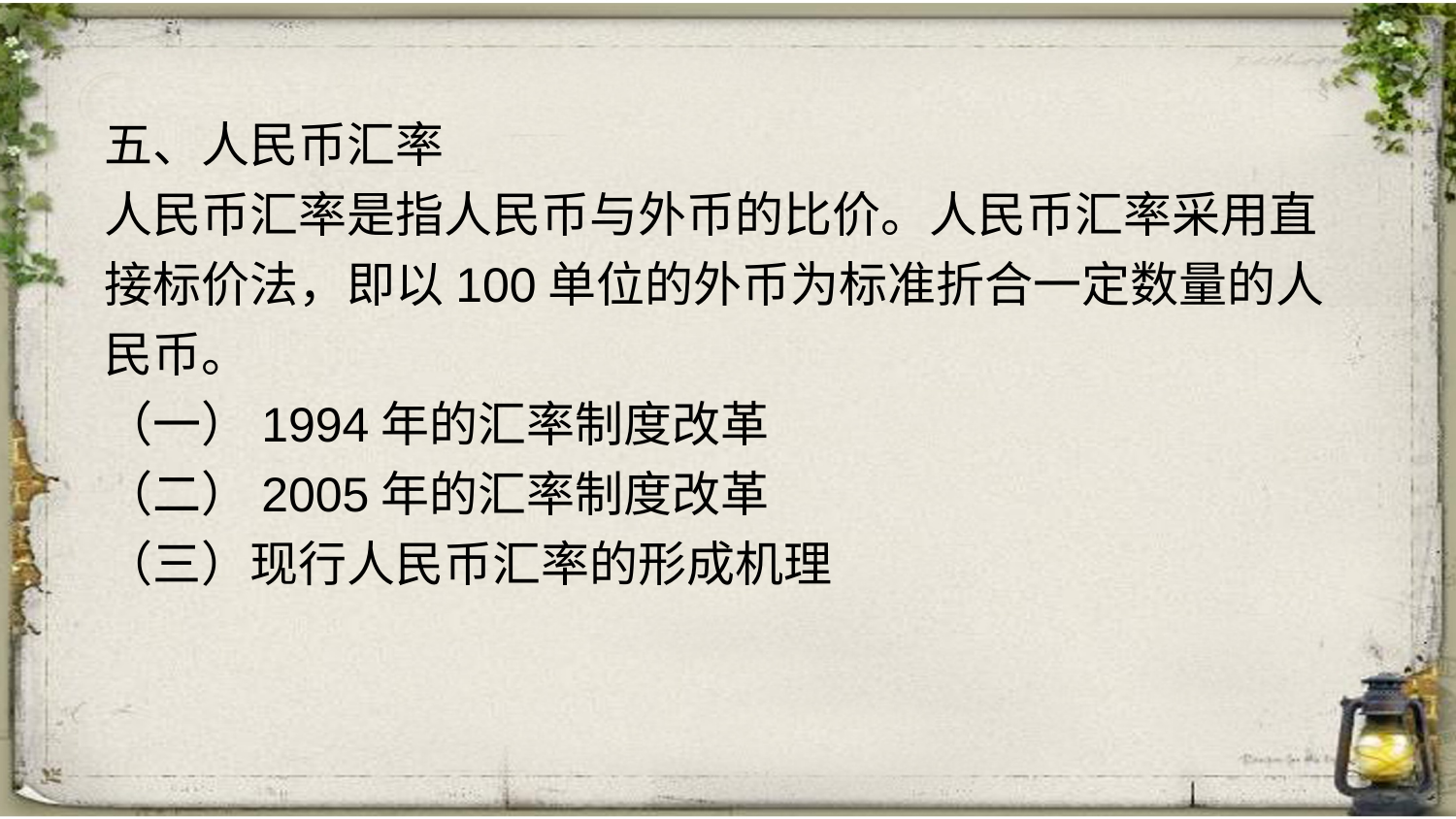

五、人民币汇率
人民币汇率是指人民币与外币的比价。人民币汇率采用直接标价法，即以100单位的外币为标准折合一定数量的人民币。
（一）1994年的汇率制度改革
（二）2005年的汇率制度改革
（三）现行人民币汇率的形成机理